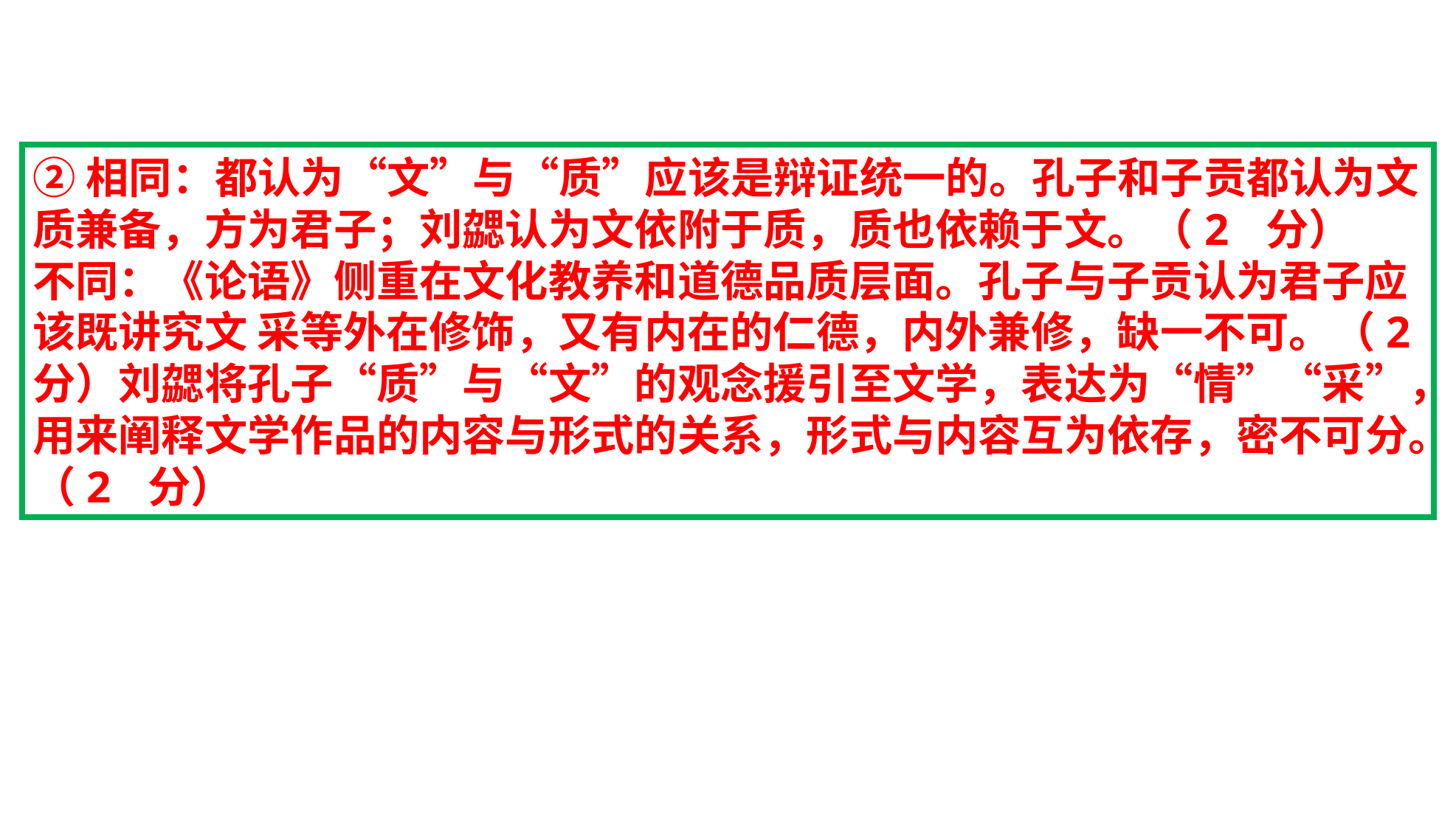

②相同：都认为“文”与“质”应该是辩证统一的。孔子和子贡都认为文质兼备，方为君子；刘勰认为文依附于质，质也依赖于文。（2 分）
不同：《论语》侧重在文化教养和道德品质层面。孔子与子贡认为君子应该既讲究文 采等外在修饰，又有内在的仁德，内外兼修，缺一不可。（2 分）刘勰将孔子“质”与“文”的观念援引至文学，表达为“情”“采”，用来阐释文学作品的内容与形式的关系，形式与内容互为依存，密不可分。（2 分）